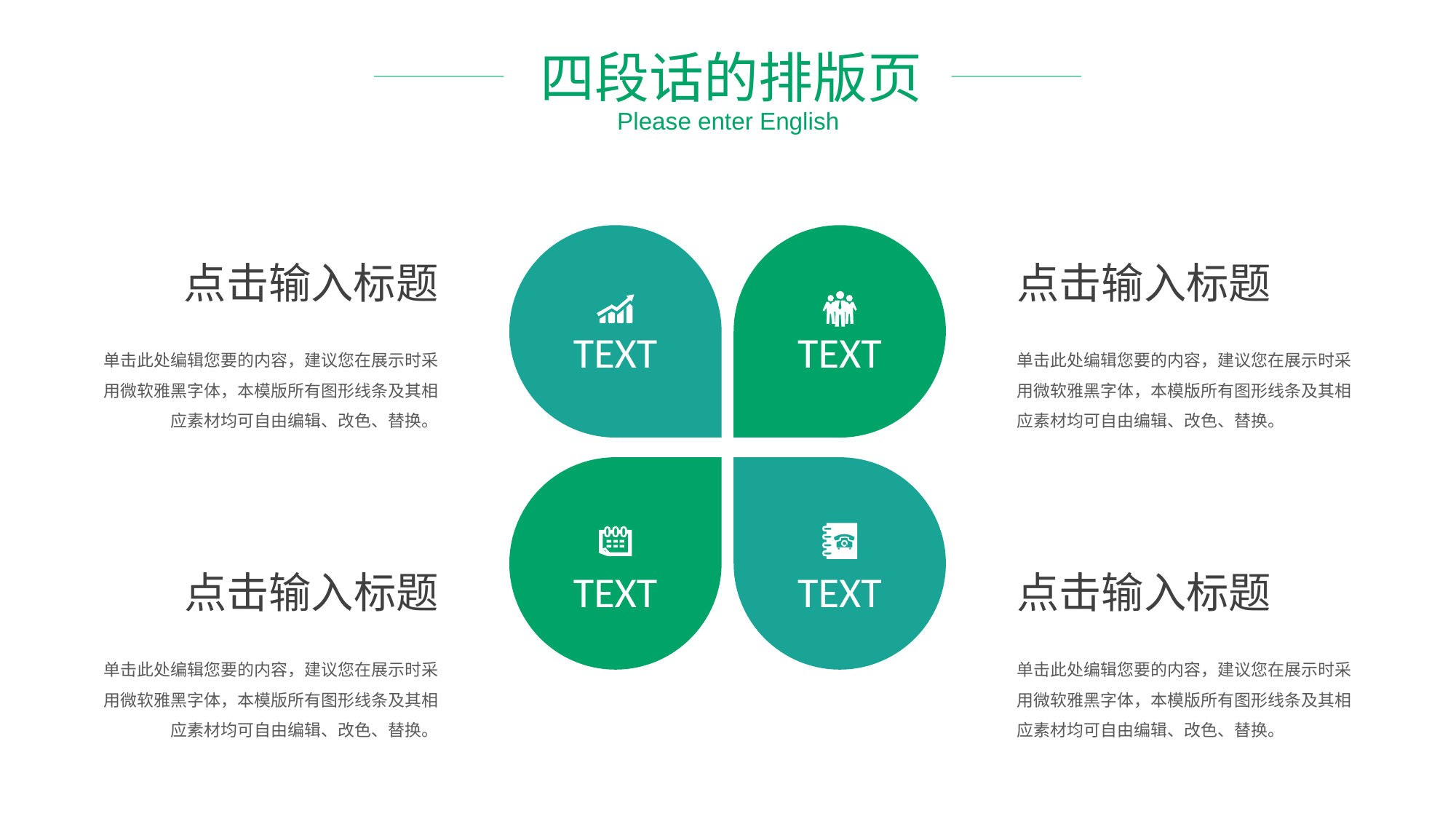

四段话的排版页
Please enter English

点击输入标题
点击输入标题

TEXT
TEXT
单击此处编辑您要的内容，建议您在展示时采用微软雅黑字体，本模版所有图形线条及其相应素材均可自由编辑、改色、替换。
单击此处编辑您要的内容，建议您在展示时采用微软雅黑字体，本模版所有图形线条及其相应素材均可自由编辑、改色、替换。

TEXT
TEXT
点击输入标题
点击输入标题
单击此处编辑您要的内容，建议您在展示时采用微软雅黑字体，本模版所有图形线条及其相应素材均可自由编辑、改色、替换。
单击此处编辑您要的内容，建议您在展示时采用微软雅黑字体，本模版所有图形线条及其相应素材均可自由编辑、改色、替换。